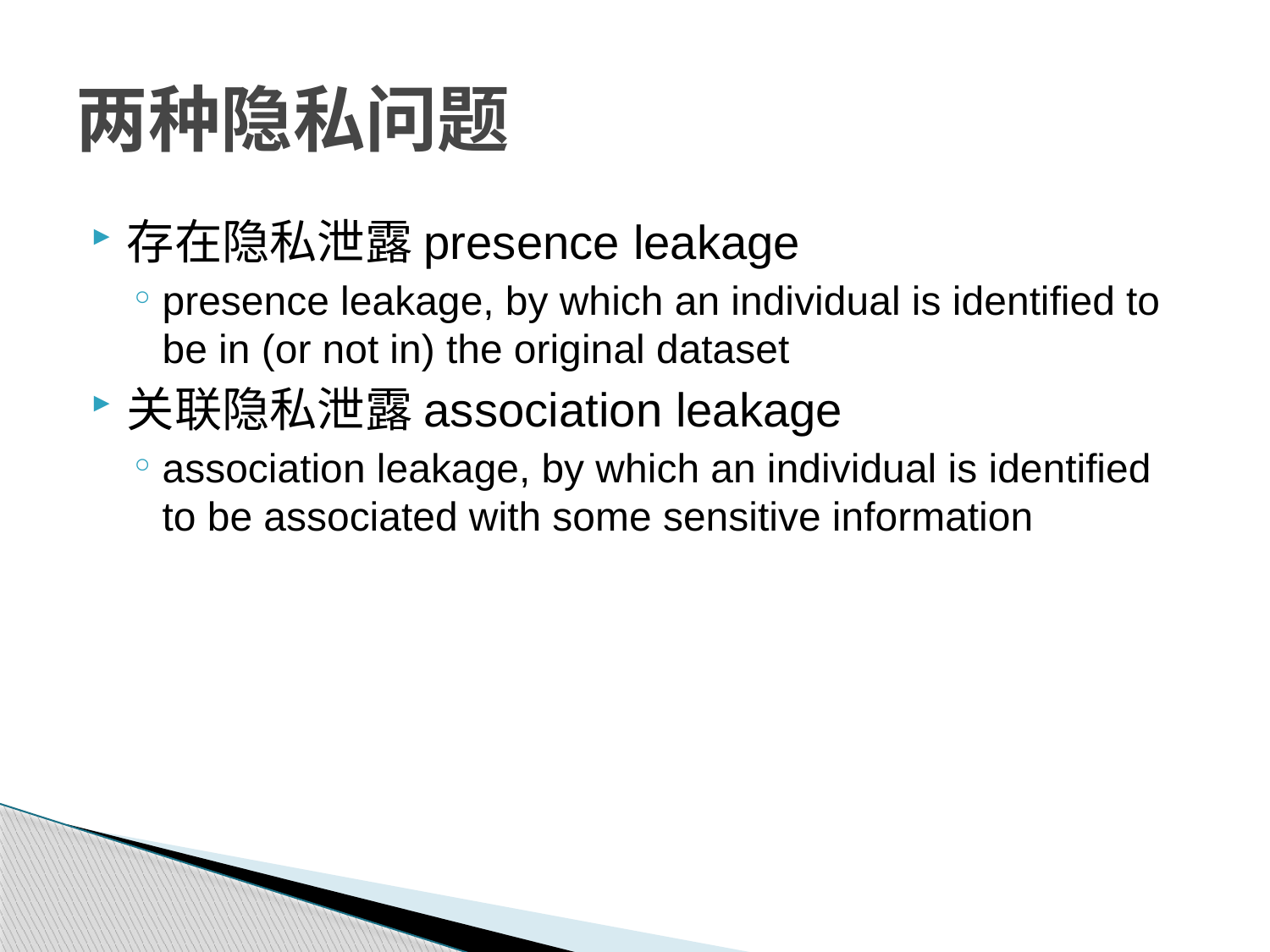

# 两种隐私问题
存在隐私泄露presence leakage
presence leakage, by which an individual is identified to be in (or not in) the original dataset
关联隐私泄露association leakage
association leakage, by which an individual is identified to be associated with some sensitive information